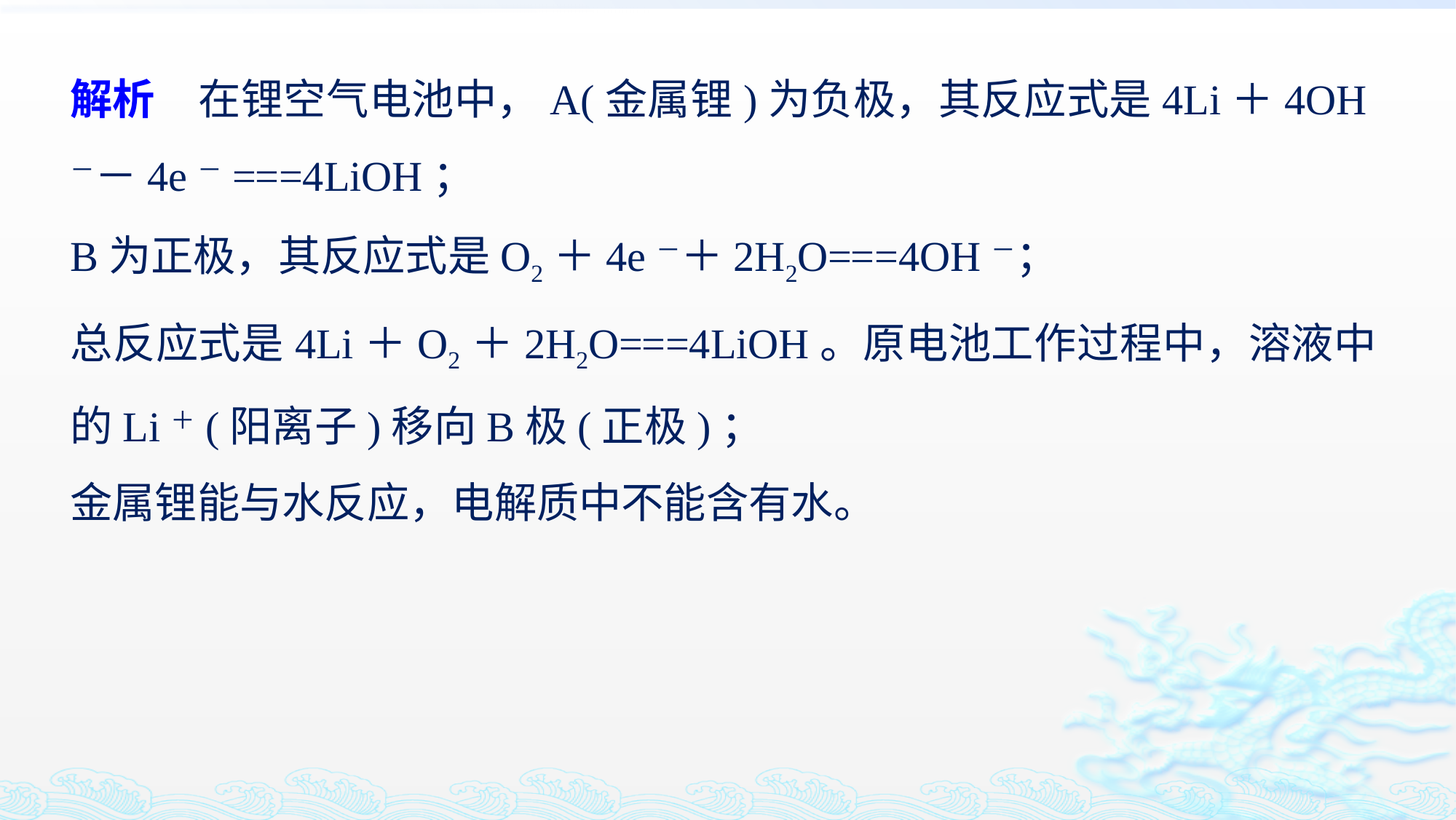

解析　在锂空气电池中，A(金属锂)为负极，其反应式是4Li＋4OH－－4e－===4LiOH；
B为正极，其反应式是O2＋4e－＋2H2O===4OH－；
总反应式是4Li＋O2＋2H2O===4LiOH。原电池工作过程中，溶液中的Li＋(阳离子)移向B极(正极)；
金属锂能与水反应，电解质中不能含有水。